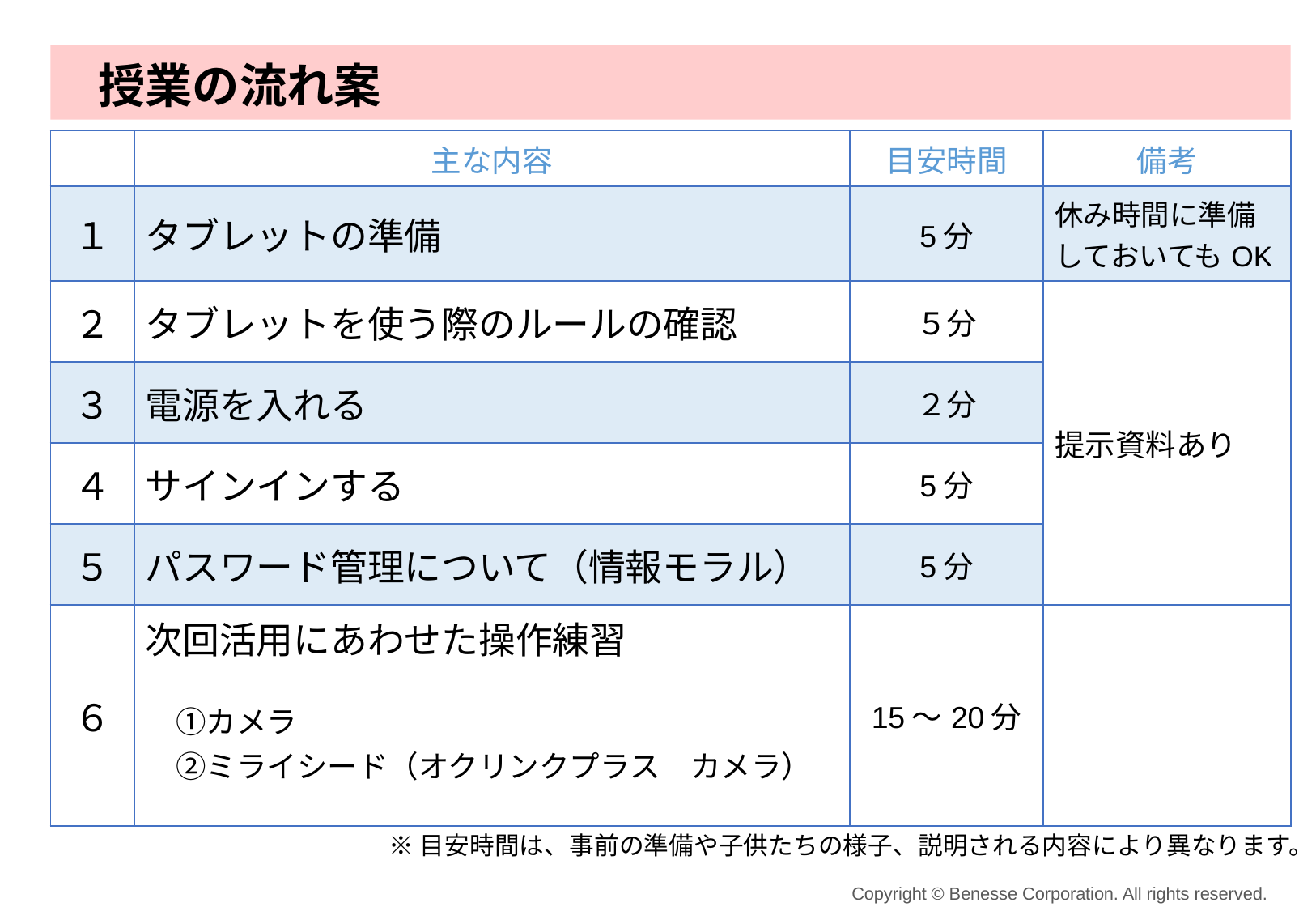

# 授業の流れ案
|  | 主な内容 | 目安時間 | 備考 |
| --- | --- | --- | --- |
| １ | タブレットの準備 | 5分 | 休み時間に準備しておいてもOK |
| ２ | タブレットを使う際のルールの確認 | ５分 | 提示資料あり |
| ３ | 電源を入れる | ２分 |  |
| ４ | サインインする | 5分 |  |
| ５ | パスワード管理について（情報モラル） | 5分 |  |
| ６ | 次回活用にあわせた操作練習 　①カメラ 　②ミライシード（オクリンクプラス　カメラ） | 15～20分 |  |
※目安時間は、事前の準備や子供たちの様子、説明される内容により異なります。